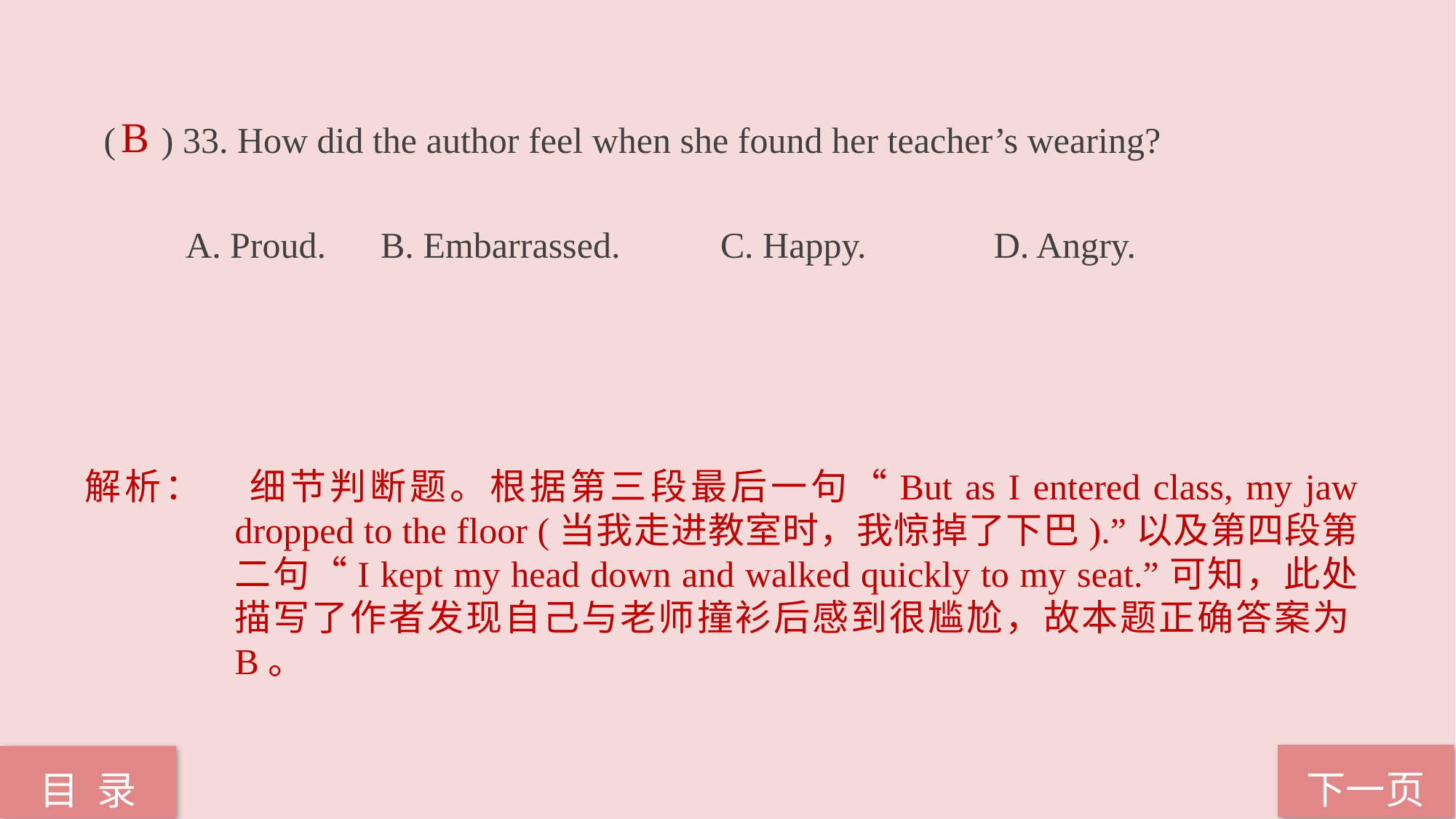

(     ) 33. How did the author feel when she found her teacher’s wearing?

         A. Proud.      B. Embarrassed.           C. Happy.              D. Angry.
B
解析：	细节判断题。根据第三段最后一句“But as I entered class, my jaw dropped to the floor (当我走进教室时，我惊掉了下巴).”以及第四段第二句“I kept my head down and walked quickly to my seat.”可知，此处描写了作者发现自己与老师撞衫后感到很尴尬，故本题正确答案为B。